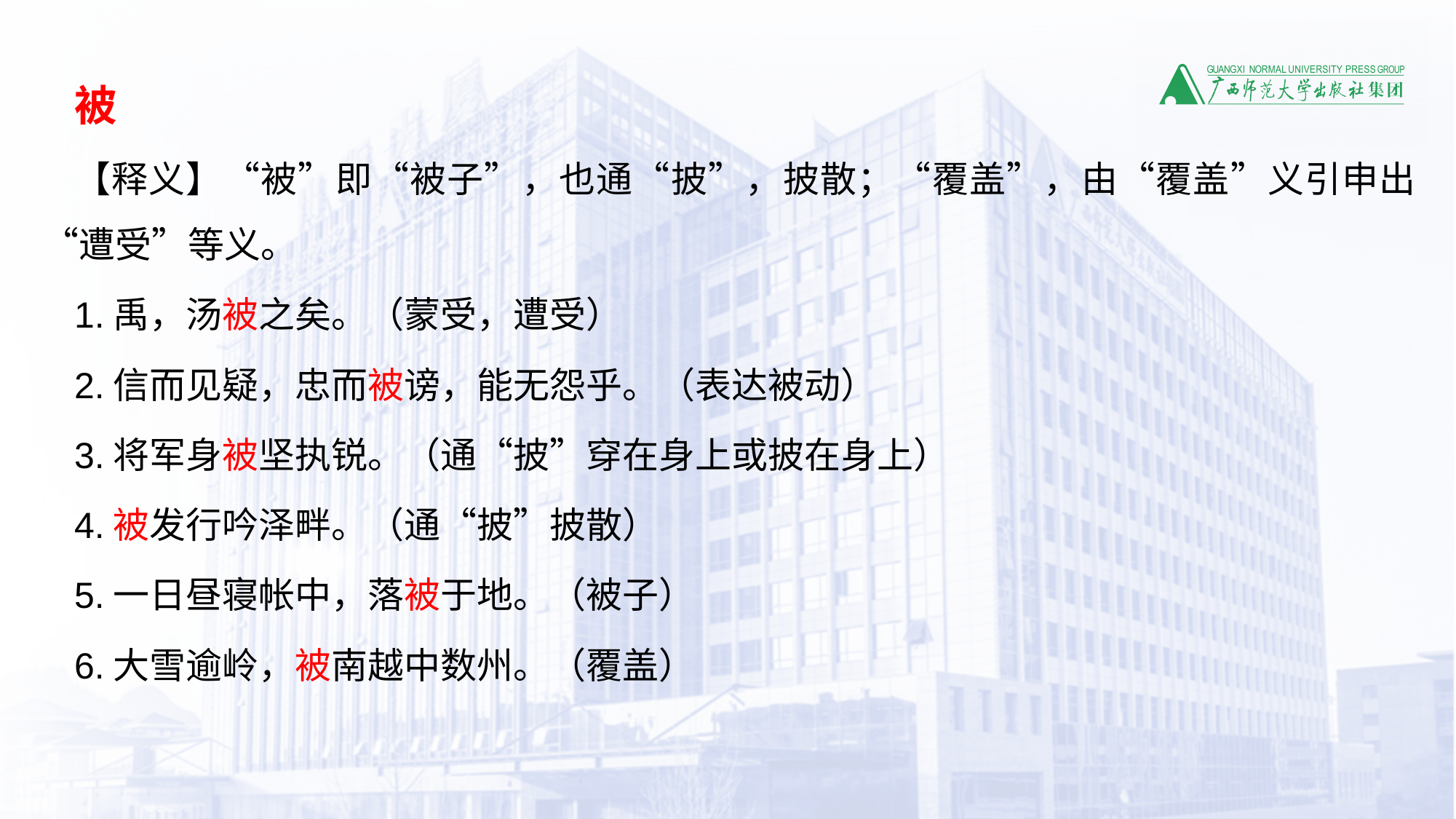

被
【释义】“被”即“被子”，也通“披”，披散；“覆盖”，由“覆盖”义引申出“遭受”等义。
1.禹，汤被之矣。（蒙受，遭受）
2.信而见疑，忠而被谤，能无怨乎。（表达被动）
3.将军身被坚执锐。（通“披”穿在身上或披在身上）
4.被发行吟泽畔。（通“披”披散）
5.一日昼寝帐中，落被于地。（被子）
6.大雪逾岭，被南越中数州。（覆盖）